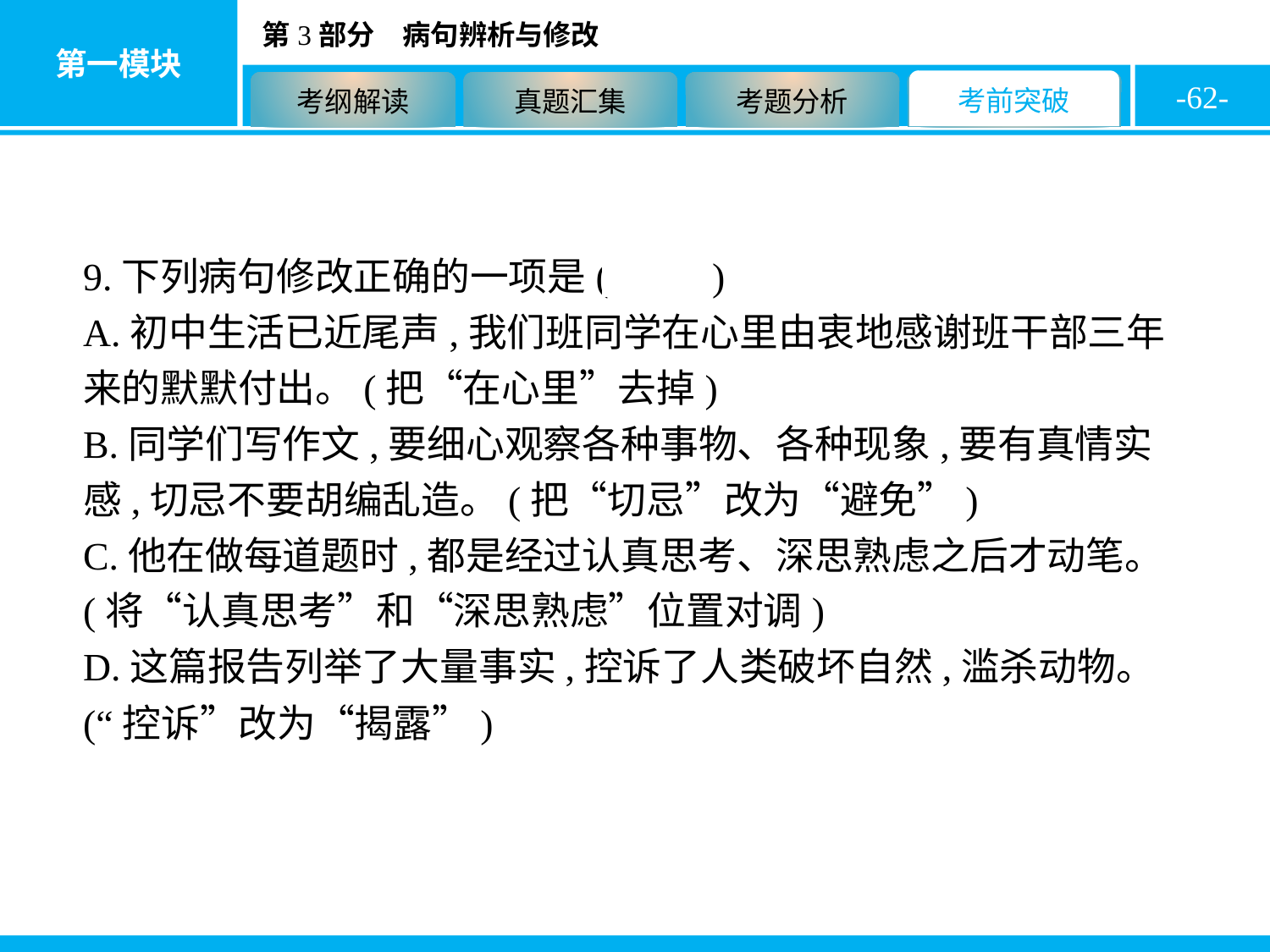

-62-
9.下列病句修改正确的一项是(    A    )
A.初中生活已近尾声,我们班同学在心里由衷地感谢班干部三年来的默默付出。(把“在心里”去掉)
B.同学们写作文,要细心观察各种事物、各种现象,要有真情实感,切忌不要胡编乱造。(把“切忌”改为“避免”)
C.他在做每道题时,都是经过认真思考、深思熟虑之后才动笔。(将“认真思考”和“深思熟虑”位置对调)
D.这篇报告列举了大量事实,控诉了人类破坏自然,滥杀动物。(“控诉”改为“揭露”)